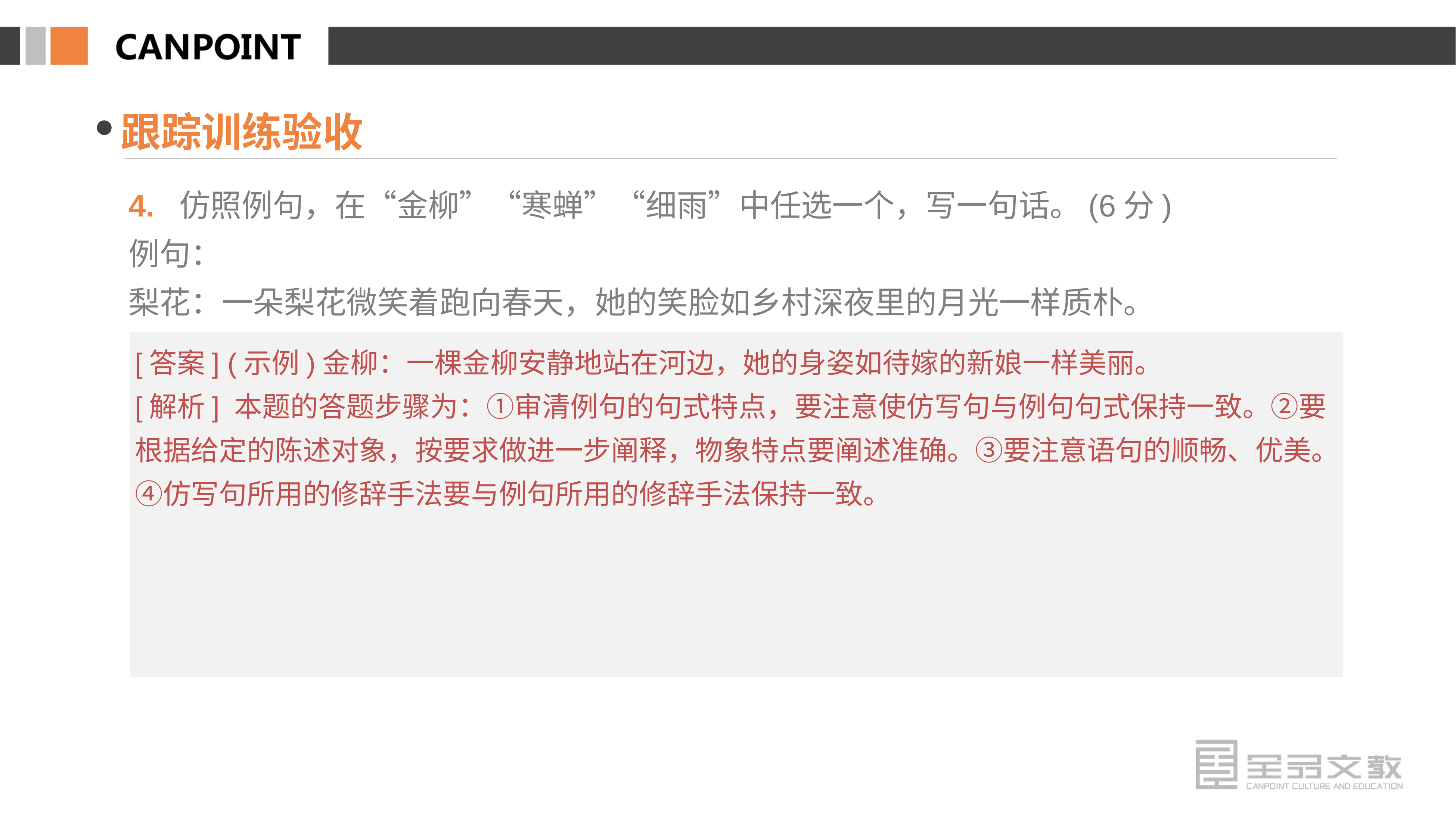

跟踪训练验收

4.  仿照例句，在“金柳”“寒蝉”“细雨”中任选一个，写一句话。(6分)
例句：
梨花：一朵梨花微笑着跑向春天，她的笑脸如乡村深夜里的月光一样质朴。

[答案] (示例)金柳：一棵金柳安静地站在河边，她的身姿如待嫁的新娘一样美丽。
[解析] 本题的答题步骤为：①审清例句的句式特点，要注意使仿写句与例句句式保持一致。②要根据给定的陈述对象，按要求做进一步阐释，物象特点要阐述准确。③要注意语句的顺畅、优美。④仿写句所用的修辞手法要与例句所用的修辞手法保持一致。